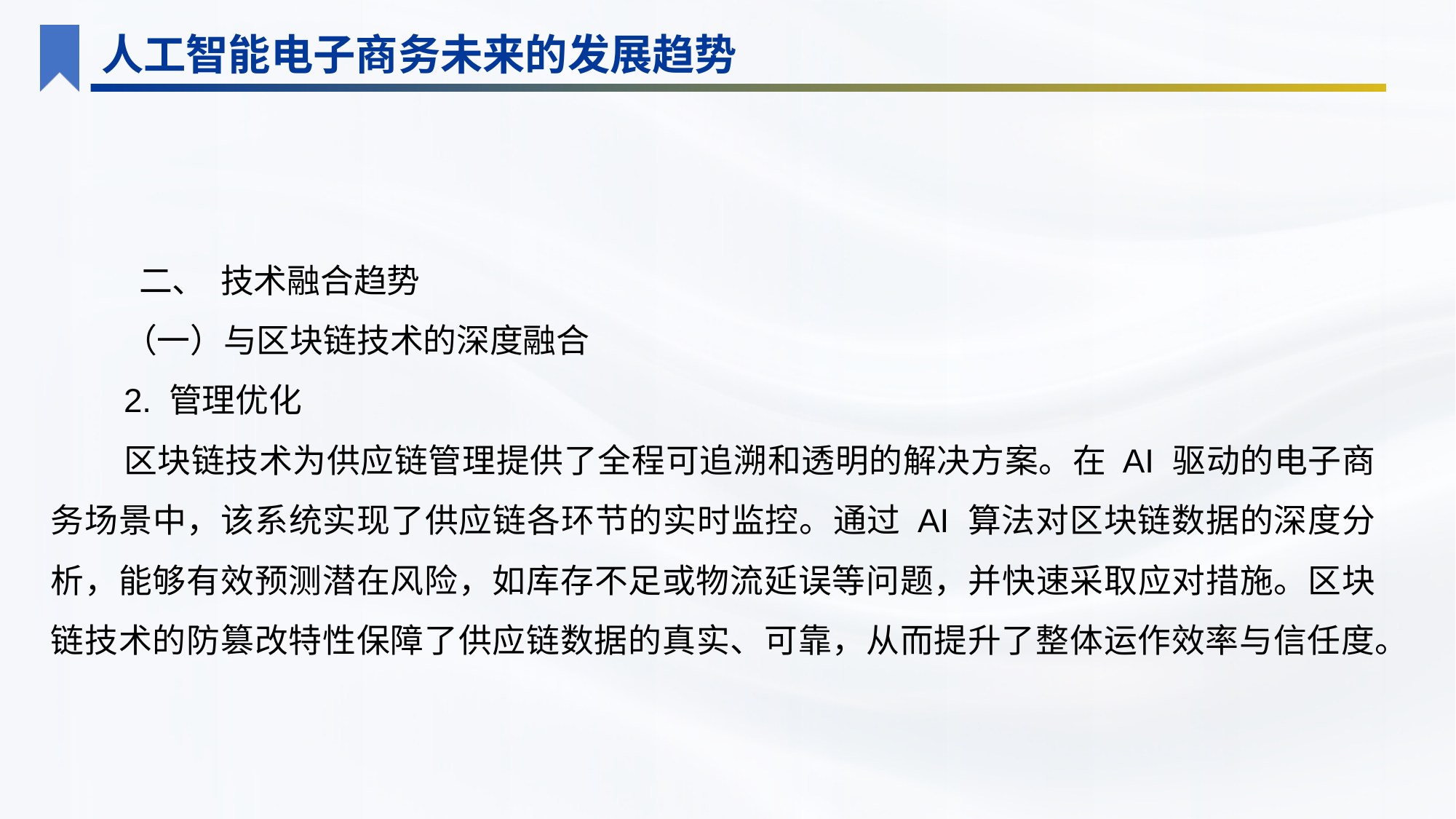

人工智能电子商务未来的发展趋势
 二、  技术融合趋势
（一）与区块链技术的深度融合
2. 管理优化
区块链技术为供应链管理提供了全程可追溯和透明的解决方案。在 AI 驱动的电子商务场景中，该系统实现了供应链各环节的实时监控。通过 AI 算法对区块链数据的深度分析，能够有效预测潜在风险，如库存不足或物流延误等问题，并快速采取应对措施。区块链技术的防篡改特性保障了供应链数据的真实、可靠，从而提升了整体运作效率与信任度。